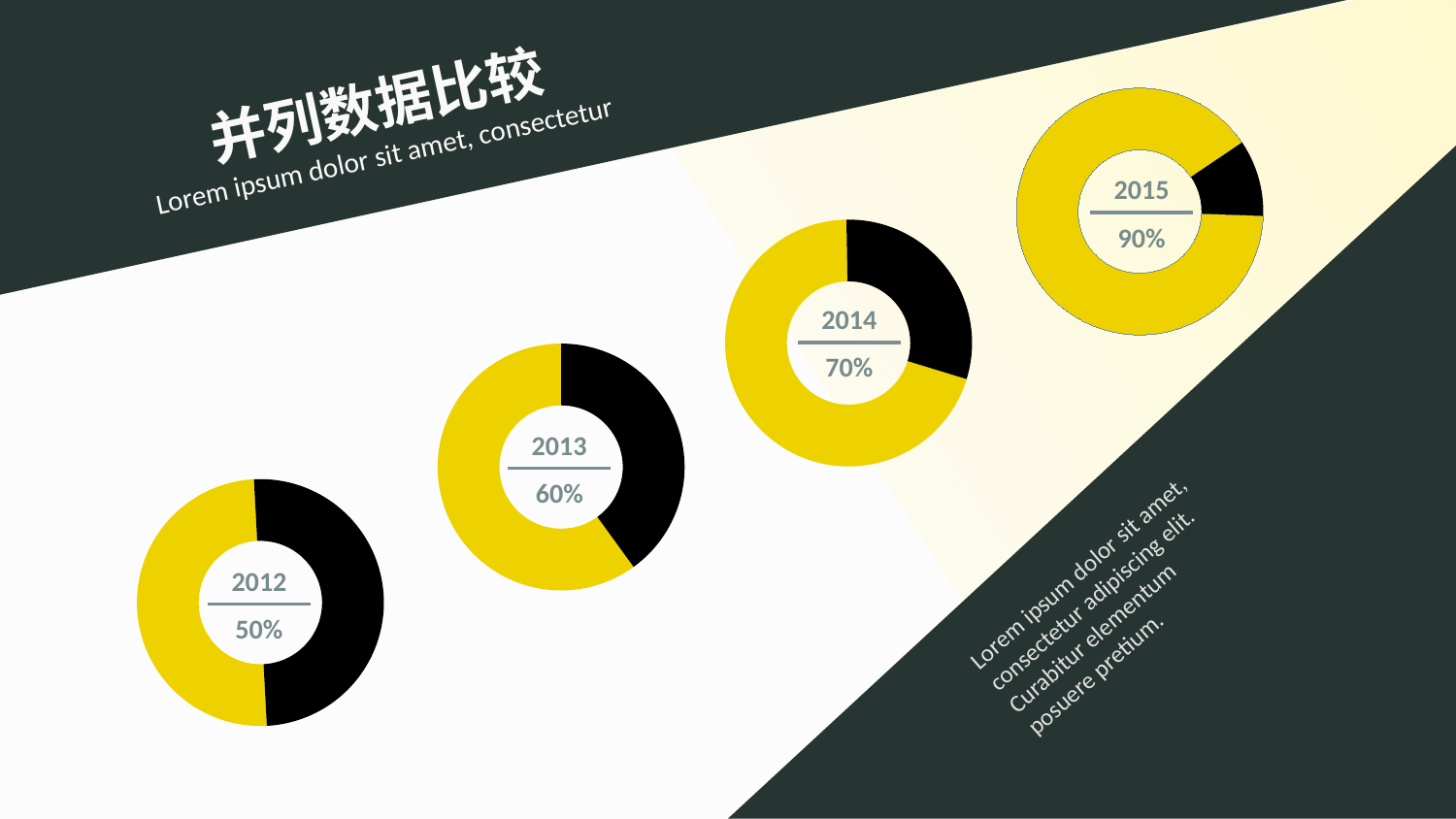

并列数据比较
Lorem ipsum dolor sit amet, consectetur

### Chart

| Category |  |
|---|---|
2015
90%

### Chart

| Category |  |
|---|---|
2014
70%

### Chart

| Category |  |
|---|---|
2013
60%

### Chart

| Category |  |
|---|---|
Lorem ipsum dolor sit amet, consectetur adipiscing elit. Curabitur elementum posuere pretium.
2012
50%